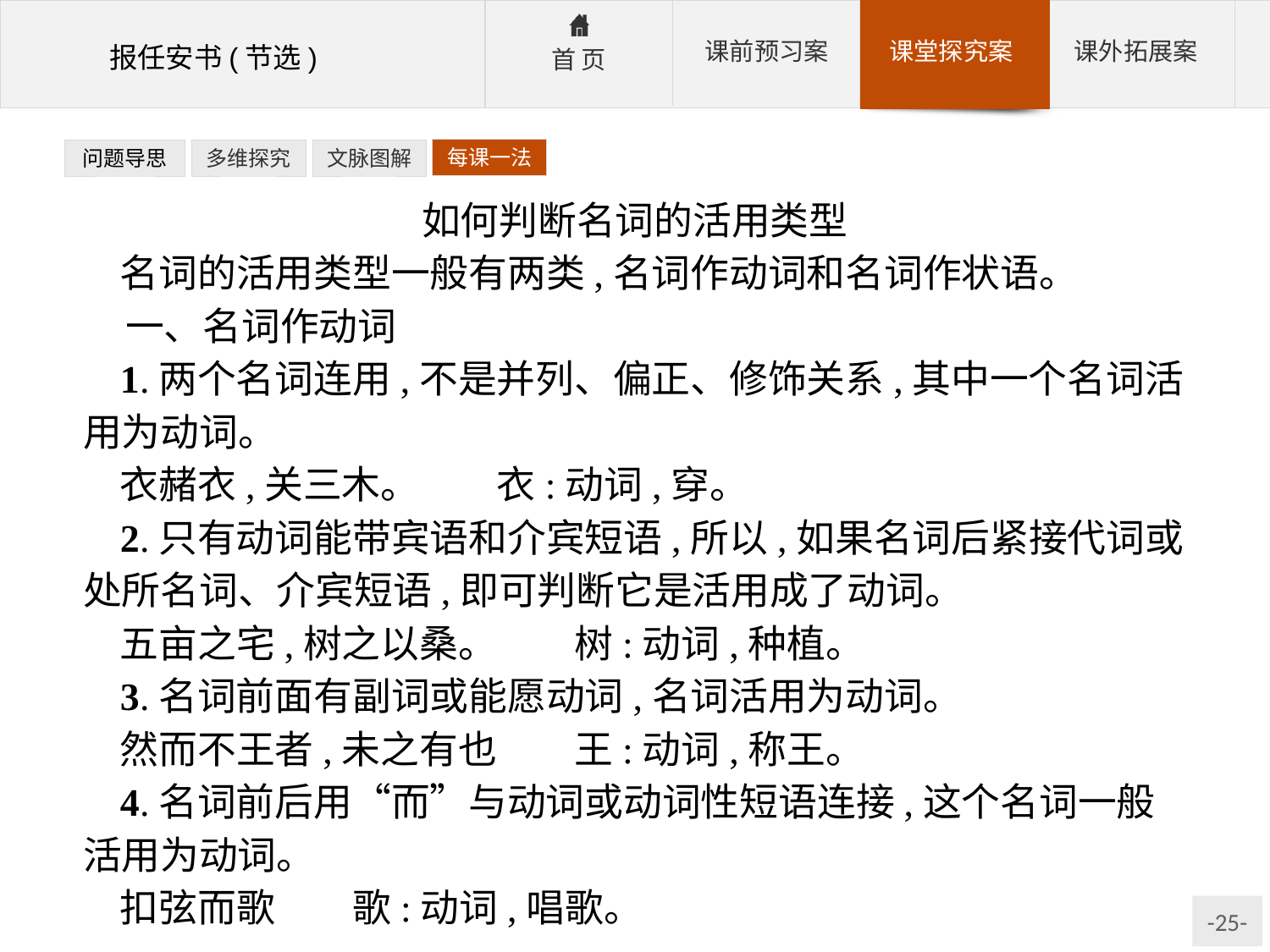

每课一法
问题导思
多维探究
文脉图解
如何判断名词的活用类型
名词的活用类型一般有两类,名词作动词和名词作状语。
一、名词作动词
1.两个名词连用,不是并列、偏正、修饰关系,其中一个名词活用为动词。
衣赭衣,关三木。　　衣:动词,穿。
2.只有动词能带宾语和介宾短语,所以,如果名词后紧接代词或处所名词、介宾短语,即可判断它是活用成了动词。
五亩之宅,树之以桑。　　树:动词,种植。
3.名词前面有副词或能愿动词,名词活用为动词。
然而不王者,未之有也　　王:动词,称王。
4.名词前后用“而”与动词或动词性短语连接,这个名词一般活用为动词。
扣弦而歌　　歌:动词,唱歌。